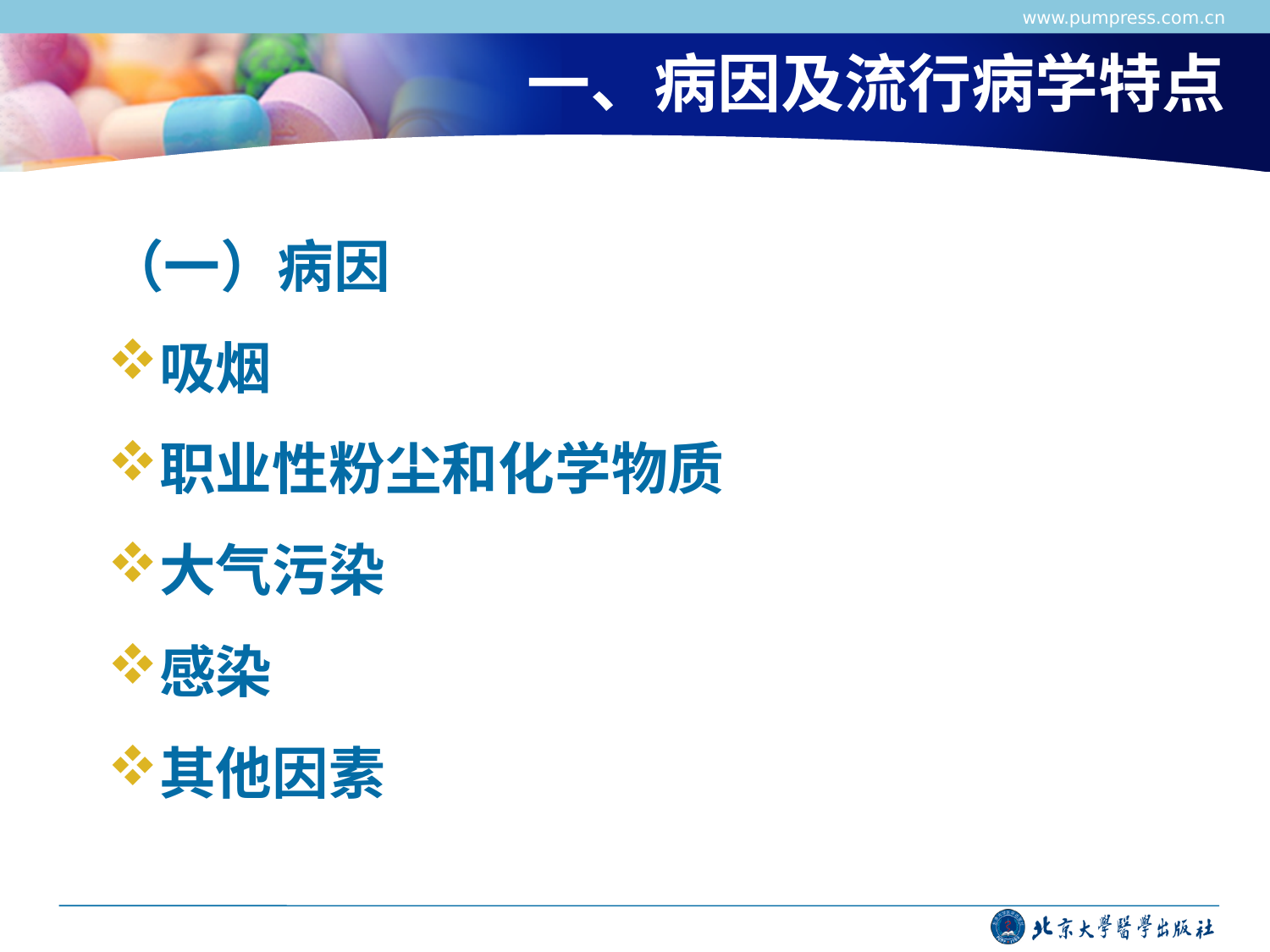

www.pumpress.com.cn
# 一、病因及流行病学特点
（一）病因
吸烟
职业性粉尘和化学物质
大气污染
感染
其他因素